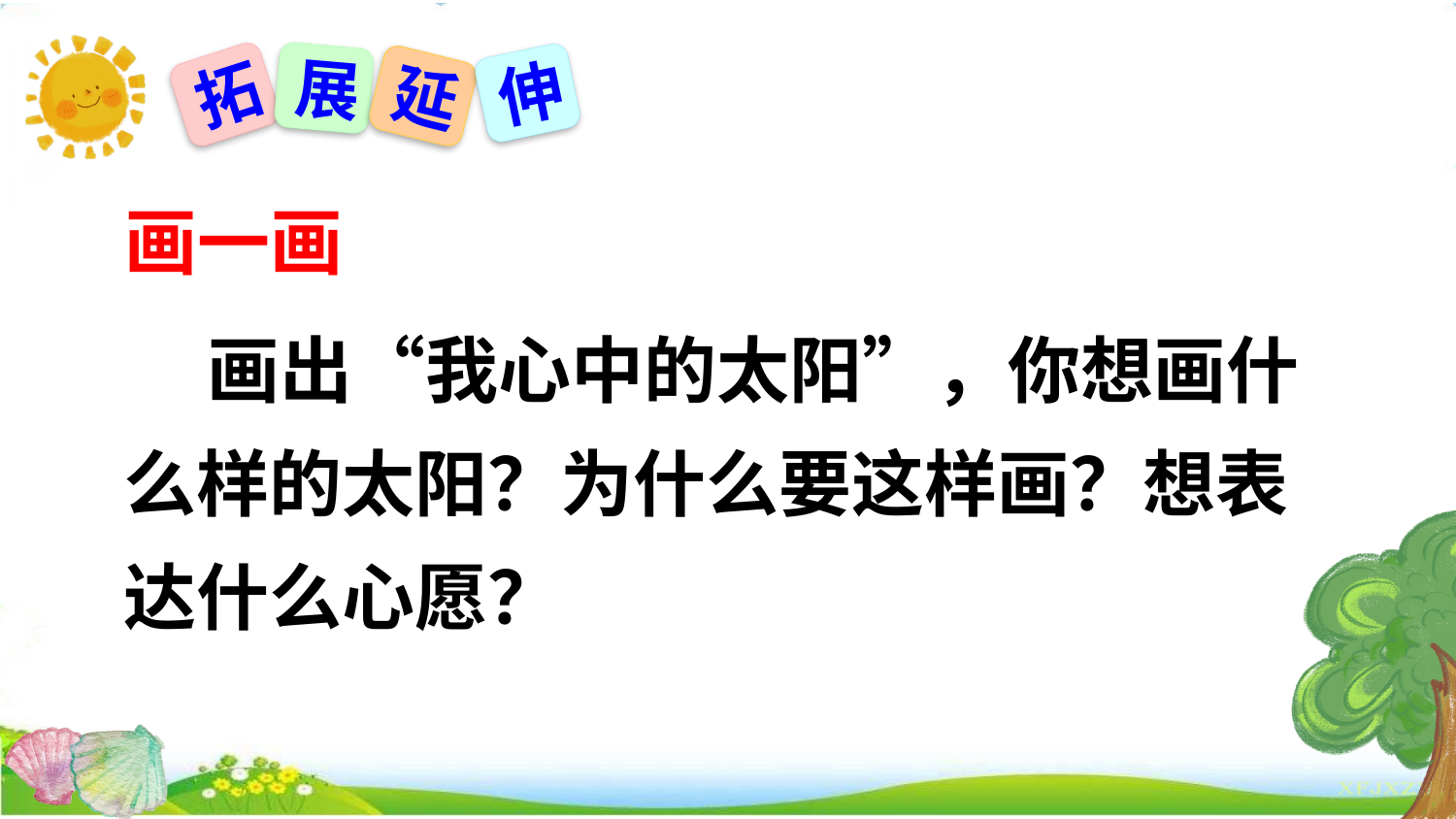

展
伸
拓
延
画一画
    画出“我心中的太阳”，你想画什么样的太阳？为什么要这样画？想表达什么心愿？